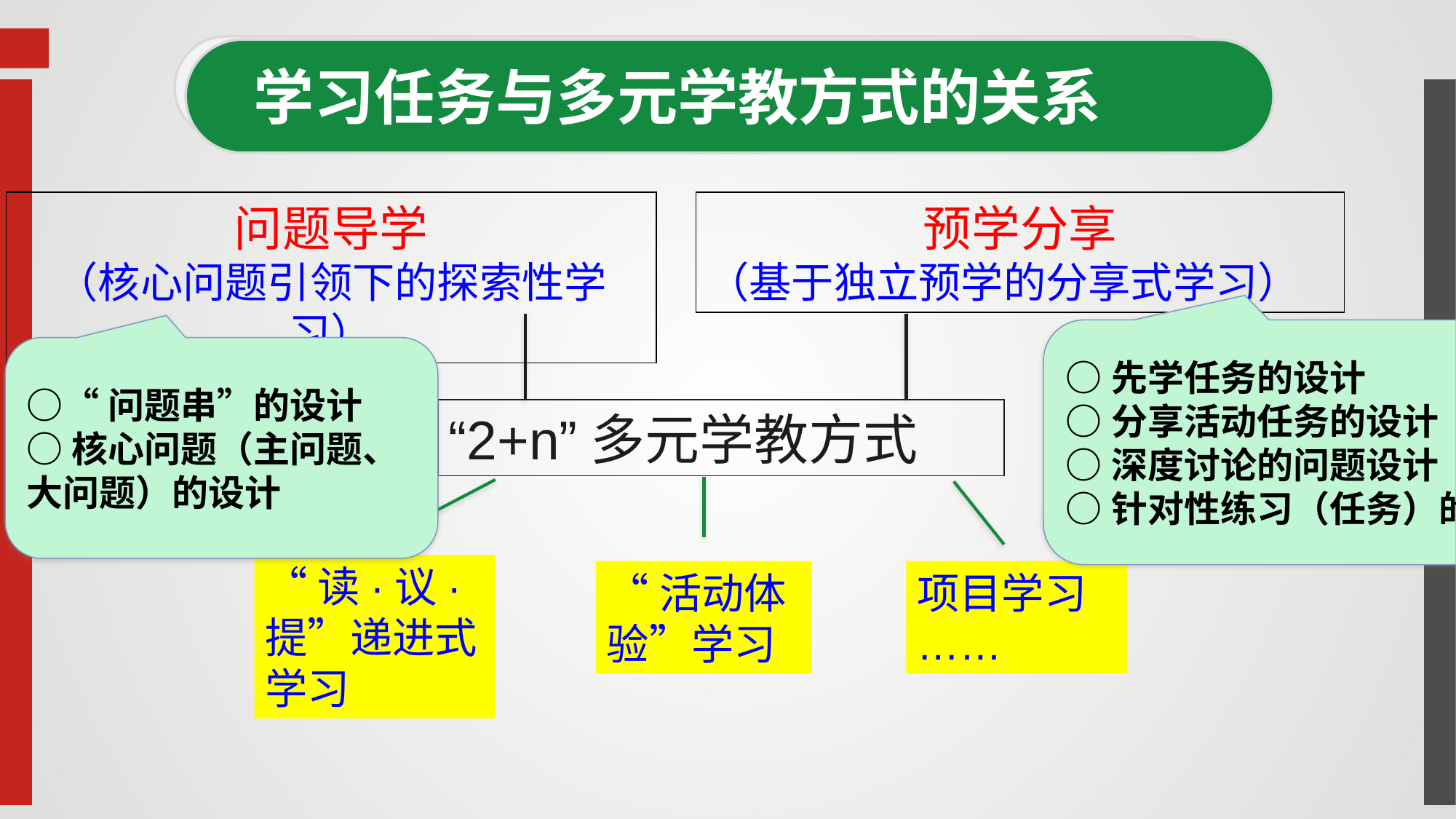

学习任务与多元学教方式的关系

预学分享
（基于独立预学的分享式学习）
问题导学
（核心问题引领下的探索性学习）
○先学任务的设计
○分享活动任务的设计
○深度讨论的问题设计
○针对性练习（任务）的设计
○“问题串”的设计
○核心问题（主问题、大问题）的设计
“2+n”多元学教方式
“读·议·提”递进式学习
“活动体验”学习
项目学习
……